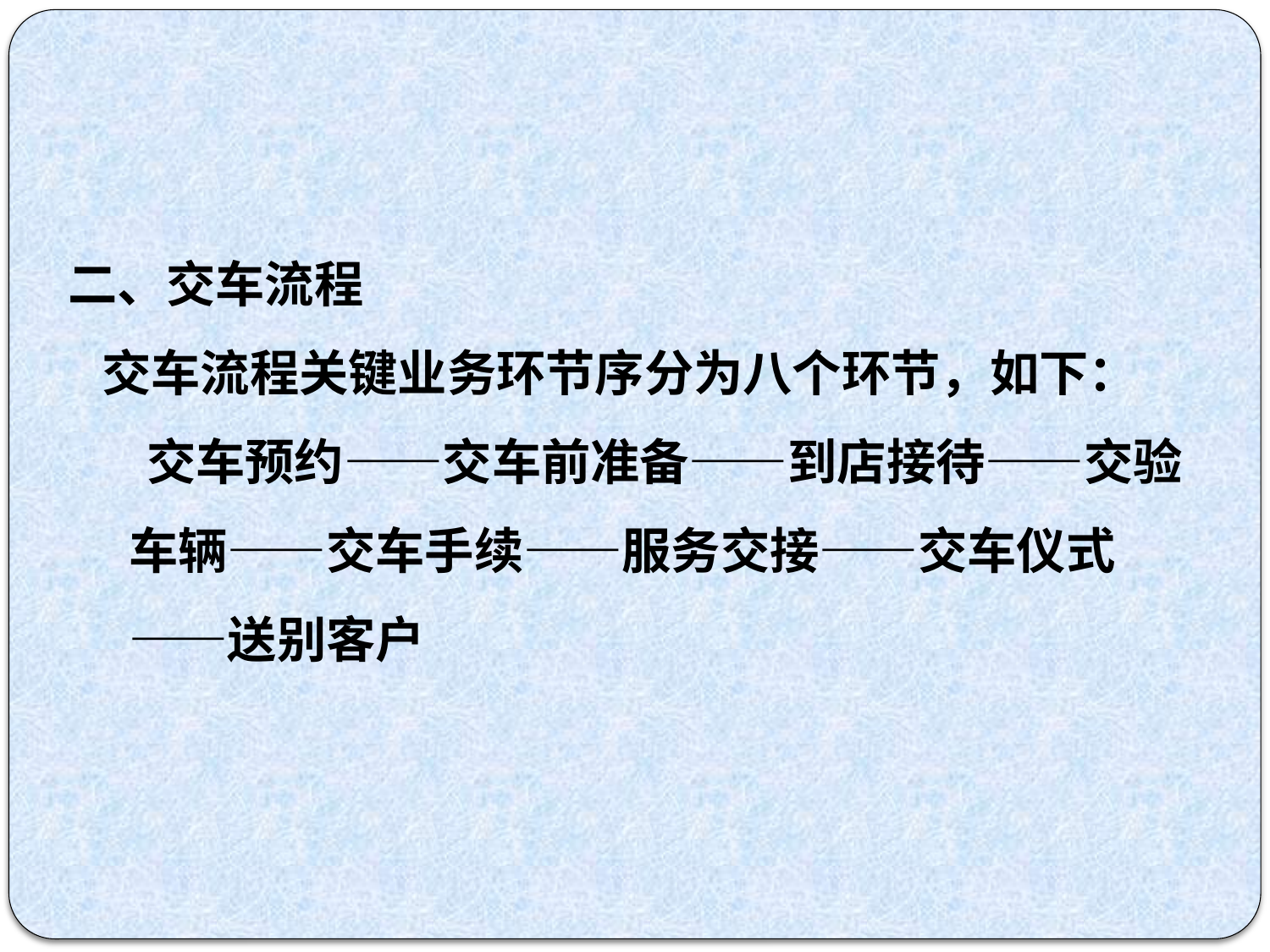

二、交车流程
  交车流程关键业务环节序分为八个环节，如下：
      交车预约——交车前准备——到店接待——交验车辆——交车手续——服务交接——交车仪式——送别客户